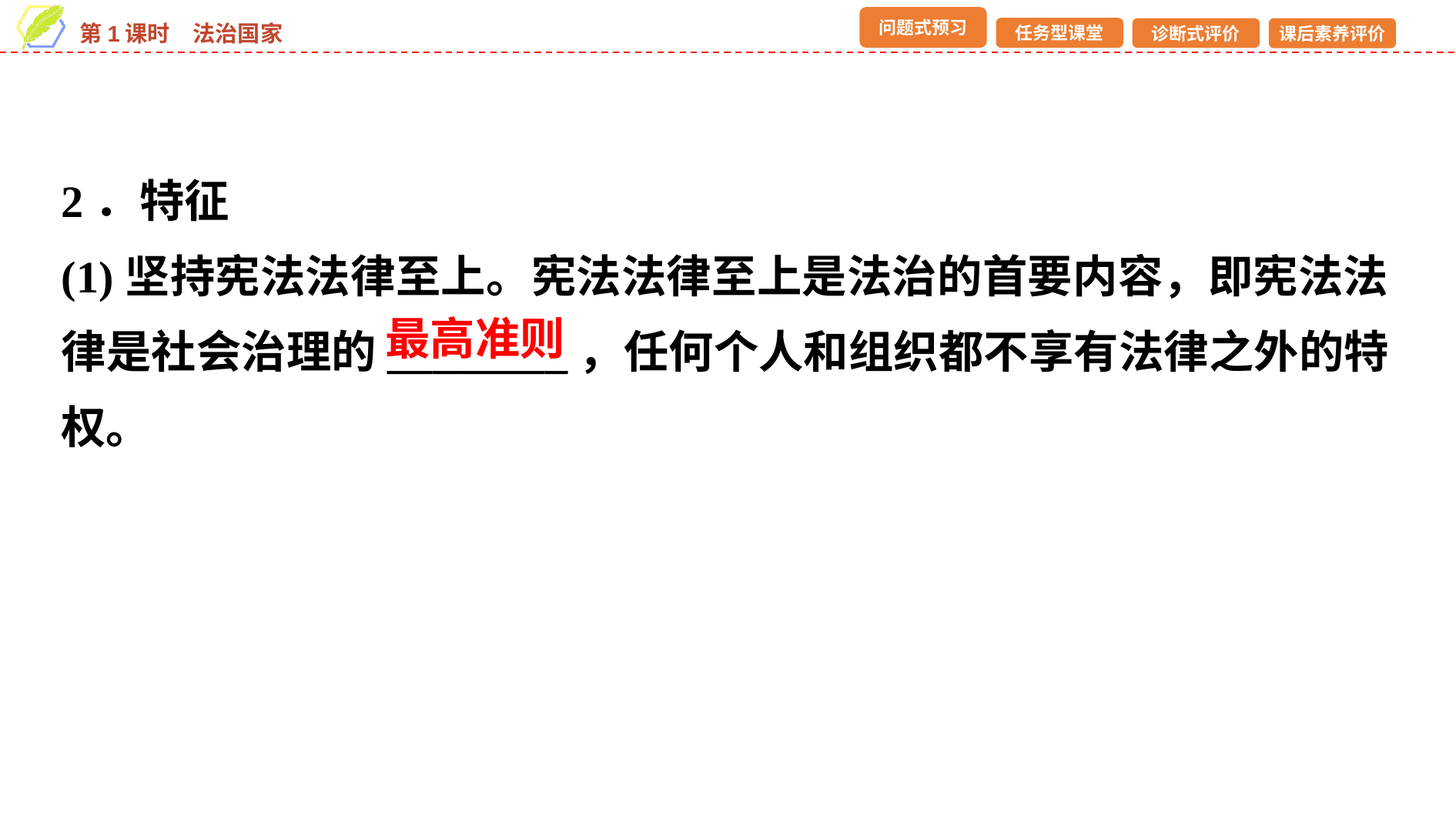

2．特征
(1)坚持宪法法律至上。宪法法律至上是法治的首要内容，即宪法法律是社会治理的________，任何个人和组织都不享有法律之外的特权。
最高准则